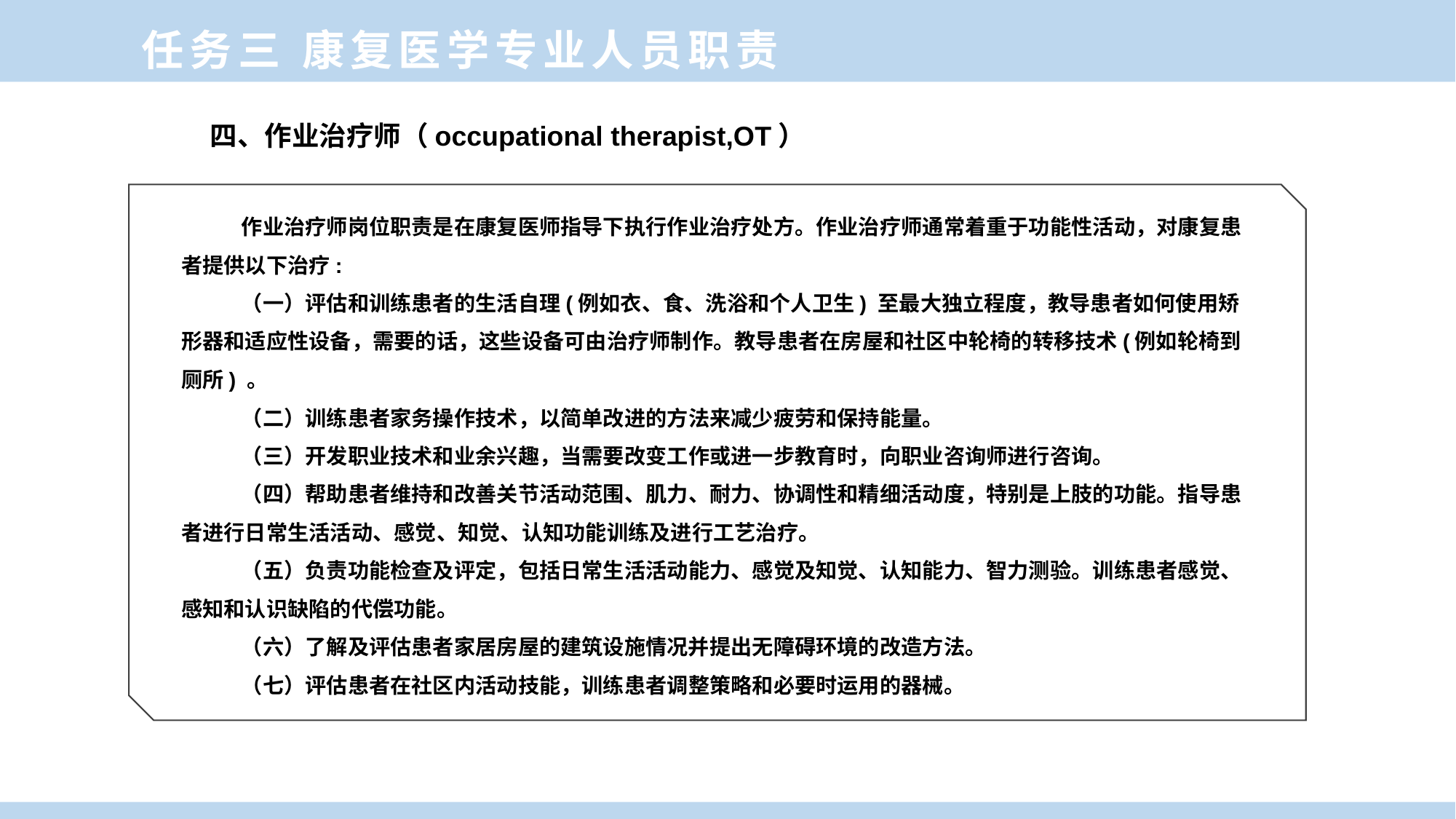

任务三 康复医学专业人员职责
四、作业治疗师（occupational therapist,OT）

作业治疗师岗位职责是在康复医师指导下执行作业治疗处方。作业治疗师通常着重于功能性活动，对康复患者提供以下治疗:
（一）评估和训练患者的生活自理(例如衣、食、洗浴和个人卫生) 至最大独立程度，教导患者如何使用矫形器和适应性设备，需要的话，这些设备可由治疗师制作。教导患者在房屋和社区中轮椅的转移技术(例如轮椅到厕所) 。
（二）训练患者家务操作技术，以简单改进的方法来减少疲劳和保持能量。
（三）开发职业技术和业余兴趣，当需要改变工作或进一步教育时，向职业咨询师进行咨询。
（四）帮助患者维持和改善关节活动范围、肌力、耐力、协调性和精细活动度，特别是上肢的功能。指导患者进行日常生活活动、感觉、知觉、认知功能训练及进行工艺治疗。
（五）负责功能检查及评定，包括日常生活活动能力、感觉及知觉、认知能力、智力测验。训练患者感觉、感知和认识缺陷的代偿功能。
（六）了解及评估患者家居房屋的建筑设施情况并提出无障碍环境的改造方法。
（七）评估患者在社区内活动技能，训练患者调整策略和必要时运用的器械。